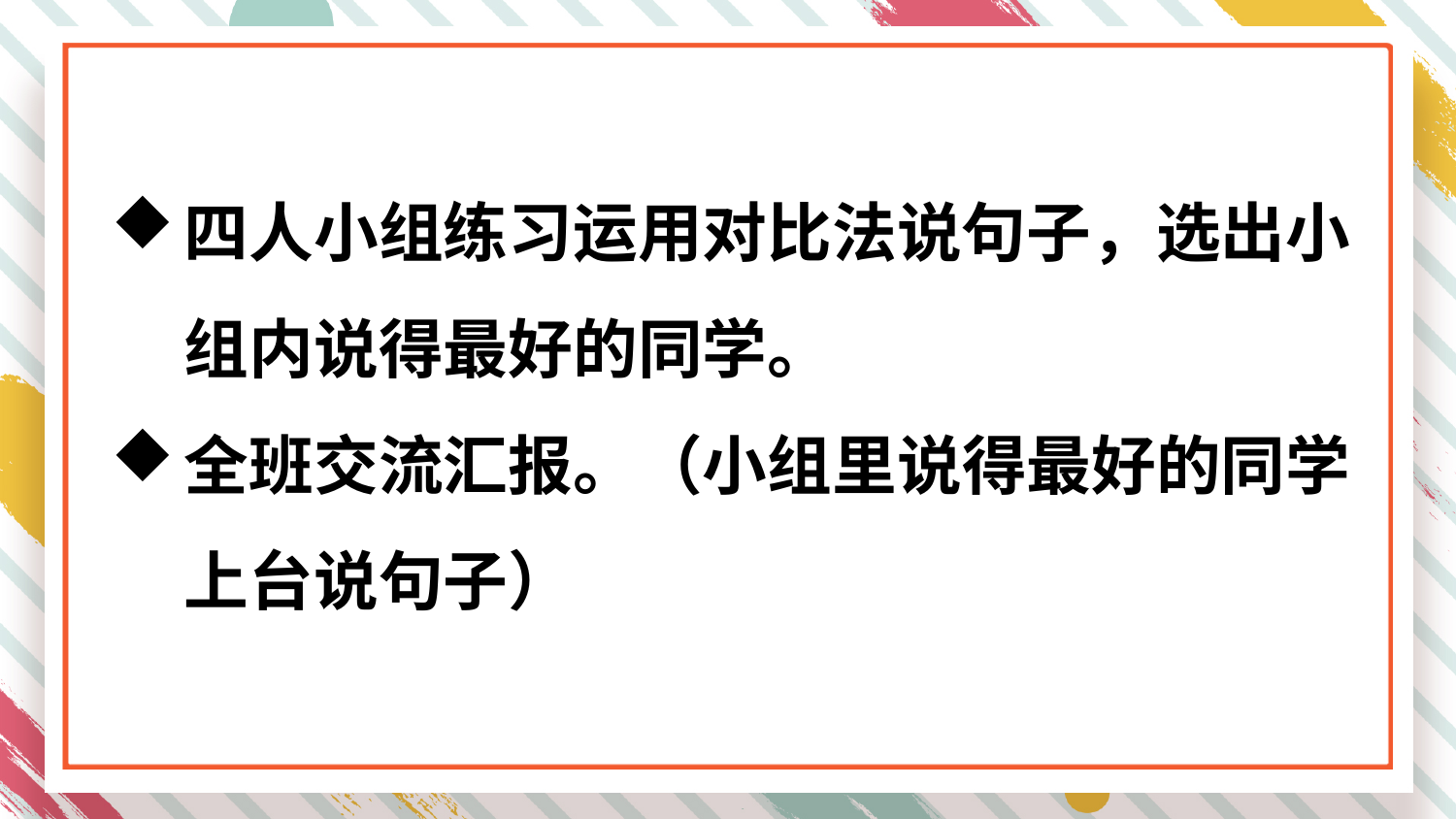

四人小组练习运用对比法说句子，选出小组内说得最好的同学。
全班交流汇报。（小组里说得最好的同学上台说句子）